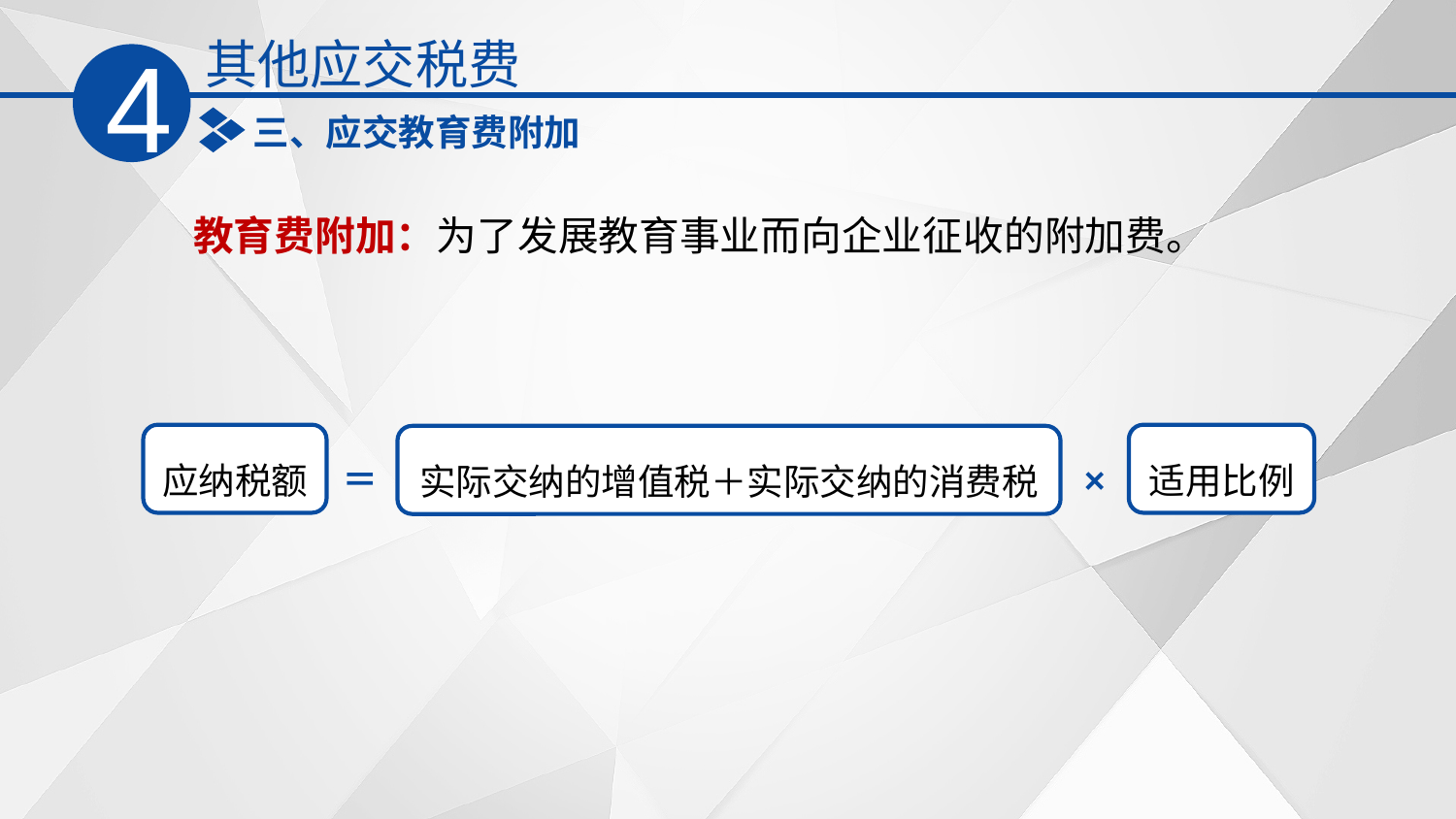

其他应交税费
4

三、应交教育费附加

教育费附加：为了发展教育事业而向企业征收的附加费。
适用比例
应纳税额
实际交纳的增值税＋实际交纳的消费税
×
＝